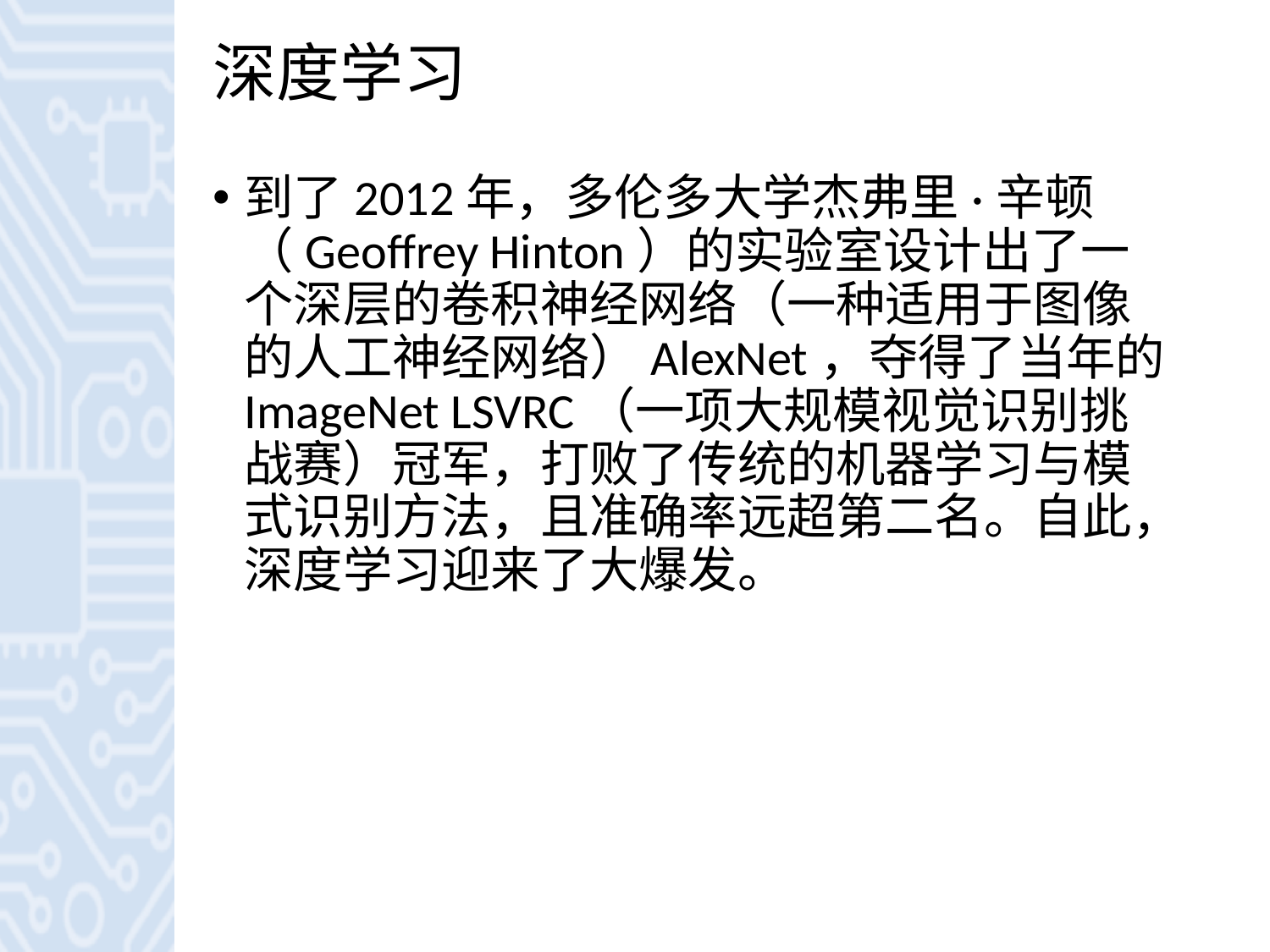

# 深度学习
到了2012年，多伦多大学杰弗里·辛顿（Geoffrey Hinton）的实验室设计出了一个深层的卷积神经网络（一种适用于图像的人工神经网络）AlexNet，夺得了当年的ImageNet LSVRC（一项大规模视觉识别挑战赛）冠军，打败了传统的机器学习与模式识别方法，且准确率远超第二名。自此，深度学习迎来了大爆发。